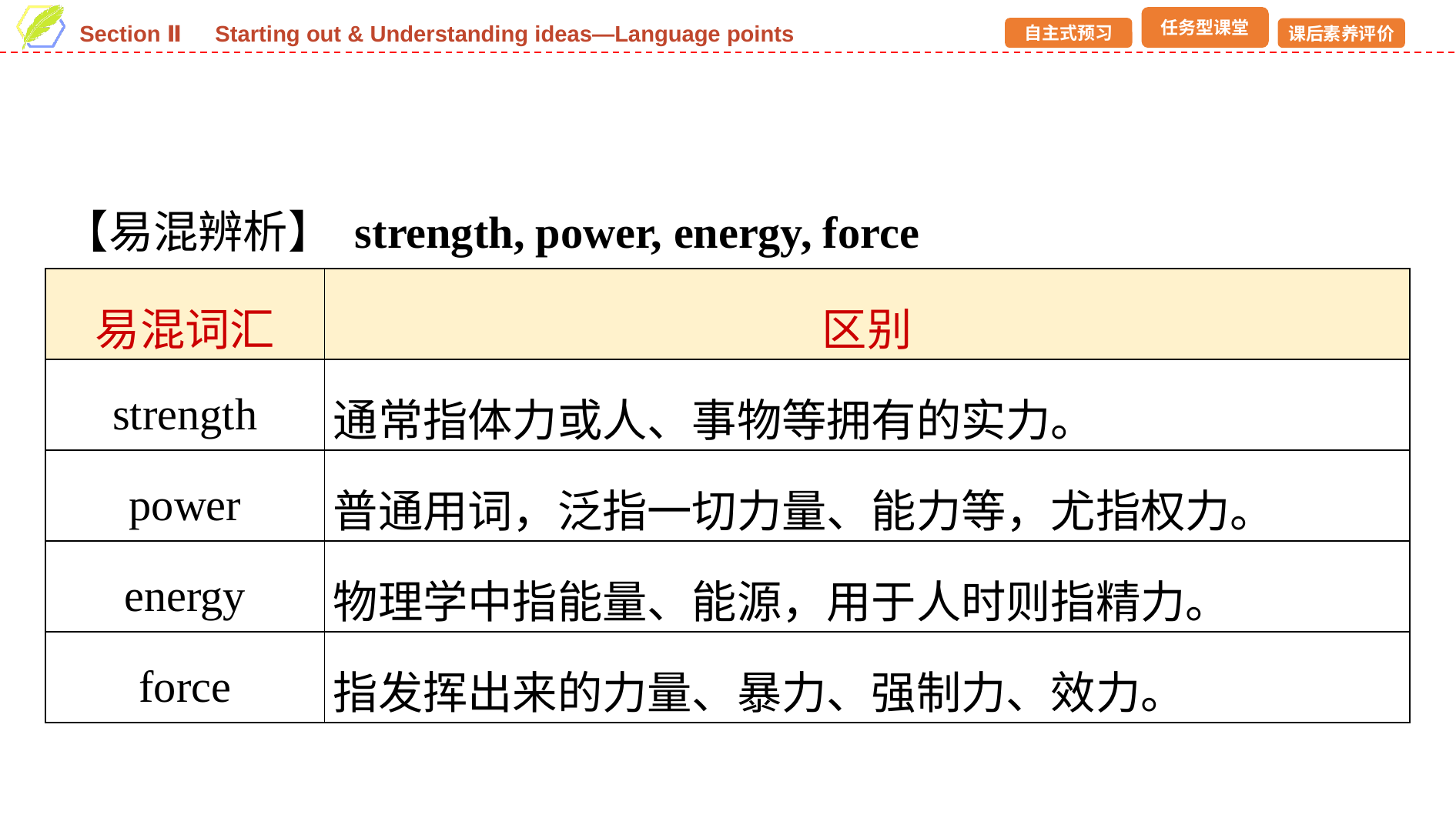

【易混辨析】 strength, power, energy, force
| 易混词汇 | 区别 |
| --- | --- |
| strength | 通常指体力或人、事物等拥有的实力。 |
| power | 普通用词，泛指一切力量、能力等，尤指权力。 |
| energy | 物理学中指能量、能源，用于人时则指精力。 |
| force | 指发挥出来的力量、暴力、强制力、效力。 |